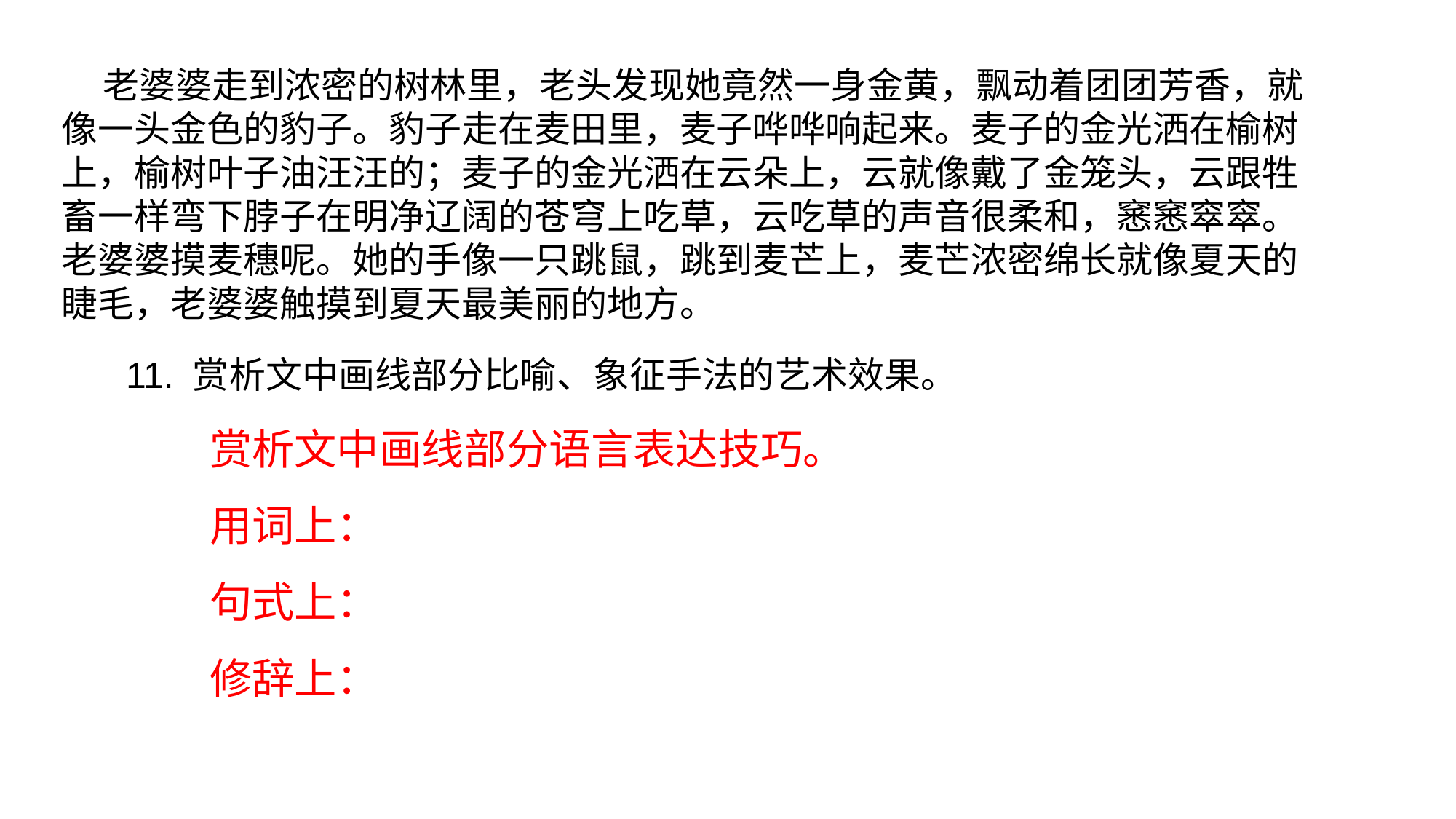

老婆婆走到浓密的树林里，老头发现她竟然一身金黄，飘动着团团芳香，就像一头金色的豹子。豹子走在麦田里，麦子哗哗响起来。麦子的金光洒在榆树上，榆树叶子油汪汪的；麦子的金光洒在云朵上，云就像戴了金笼头，云跟牲畜一样弯下脖子在明净辽阔的苍穹上吃草，云吃草的声音很柔和，窸窸窣窣。老婆婆摸麦穗呢。她的手像一只跳鼠，跳到麦芒上，麦芒浓密绵长就像夏天的睫毛，老婆婆触摸到夏天最美丽的地方。
11. 赏析文中画线部分比喻、象征手法的艺术效果。
赏析文中画线部分语言表达技巧。
用词上：
句式上：
修辞上：